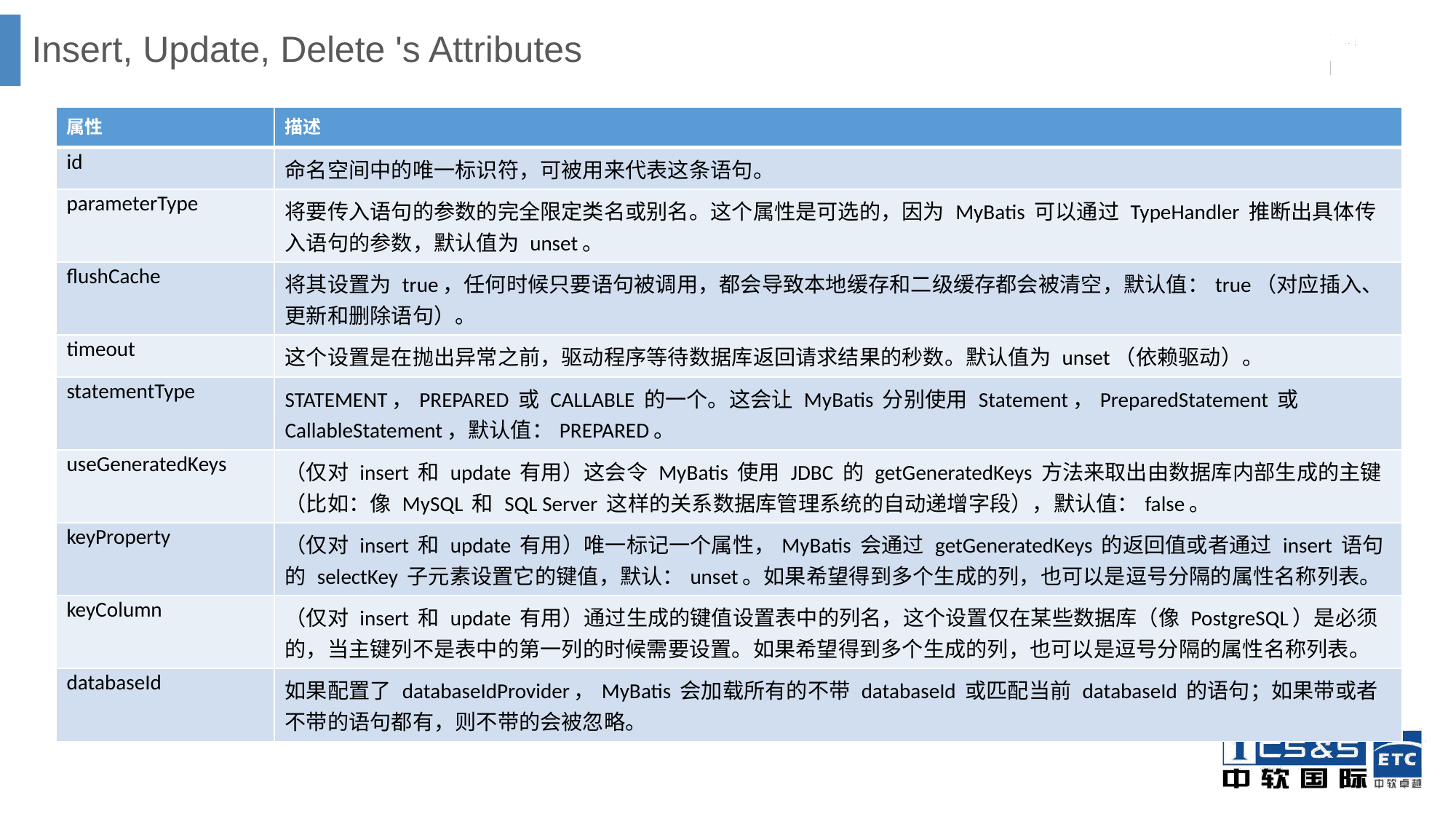

# Insert, Update, Delete 's Attributes
| 属性 | 描述 |
| --- | --- |
| id | 命名空间中的唯一标识符，可被用来代表这条语句。 |
| parameterType | 将要传入语句的参数的完全限定类名或别名。这个属性是可选的，因为 MyBatis 可以通过 TypeHandler 推断出具体传入语句的参数，默认值为 unset。 |
| flushCache | 将其设置为 true，任何时候只要语句被调用，都会导致本地缓存和二级缓存都会被清空，默认值：true（对应插入、更新和删除语句）。 |
| timeout | 这个设置是在抛出异常之前，驱动程序等待数据库返回请求结果的秒数。默认值为 unset（依赖驱动）。 |
| statementType | STATEMENT，PREPARED 或 CALLABLE 的一个。这会让 MyBatis 分别使用 Statement，PreparedStatement 或 CallableStatement，默认值：PREPARED。 |
| useGeneratedKeys | （仅对 insert 和 update 有用）这会令 MyBatis 使用 JDBC 的 getGeneratedKeys 方法来取出由数据库内部生成的主键（比如：像 MySQL 和 SQL Server 这样的关系数据库管理系统的自动递增字段），默认值：false。 |
| keyProperty | （仅对 insert 和 update 有用）唯一标记一个属性，MyBatis 会通过 getGeneratedKeys 的返回值或者通过 insert 语句的 selectKey 子元素设置它的键值，默认：unset。如果希望得到多个生成的列，也可以是逗号分隔的属性名称列表。 |
| keyColumn | （仅对 insert 和 update 有用）通过生成的键值设置表中的列名，这个设置仅在某些数据库（像 PostgreSQL）是必须的，当主键列不是表中的第一列的时候需要设置。如果希望得到多个生成的列，也可以是逗号分隔的属性名称列表。 |
| databaseId | 如果配置了 databaseIdProvider，MyBatis 会加载所有的不带 databaseId 或匹配当前 databaseId 的语句；如果带或者不带的语句都有，则不带的会被忽略。 |